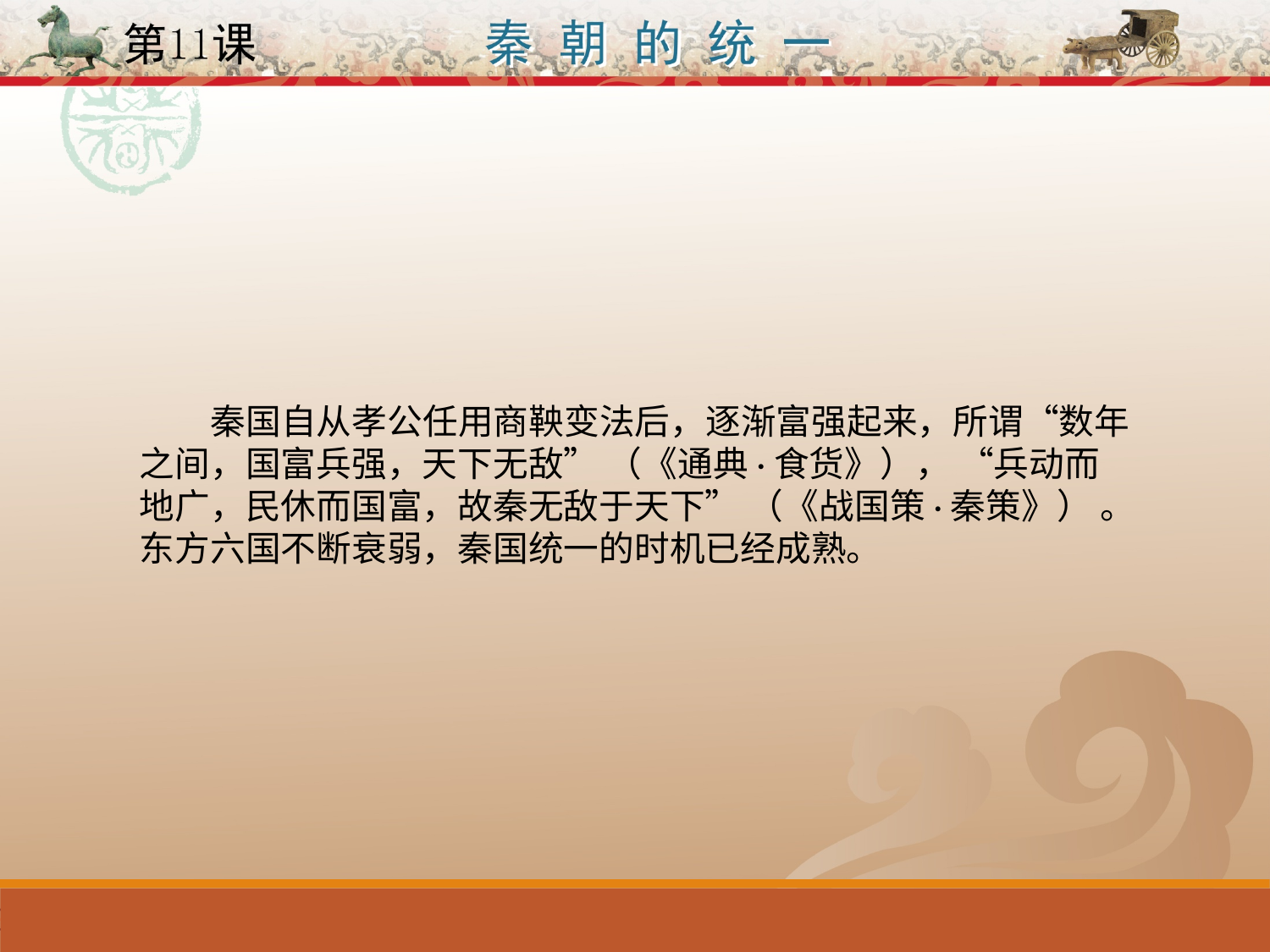

秦国自从孝公任用商鞅变法后，逐渐富强起来，所谓“数年之间，国富兵强，天下无敌” （《通典·食货》）， “兵动而地广，民休而国富，故秦无敌于天下” （《战国策·秦策》） 。东方六国不断衰弱，秦国统一的时机已经成熟。